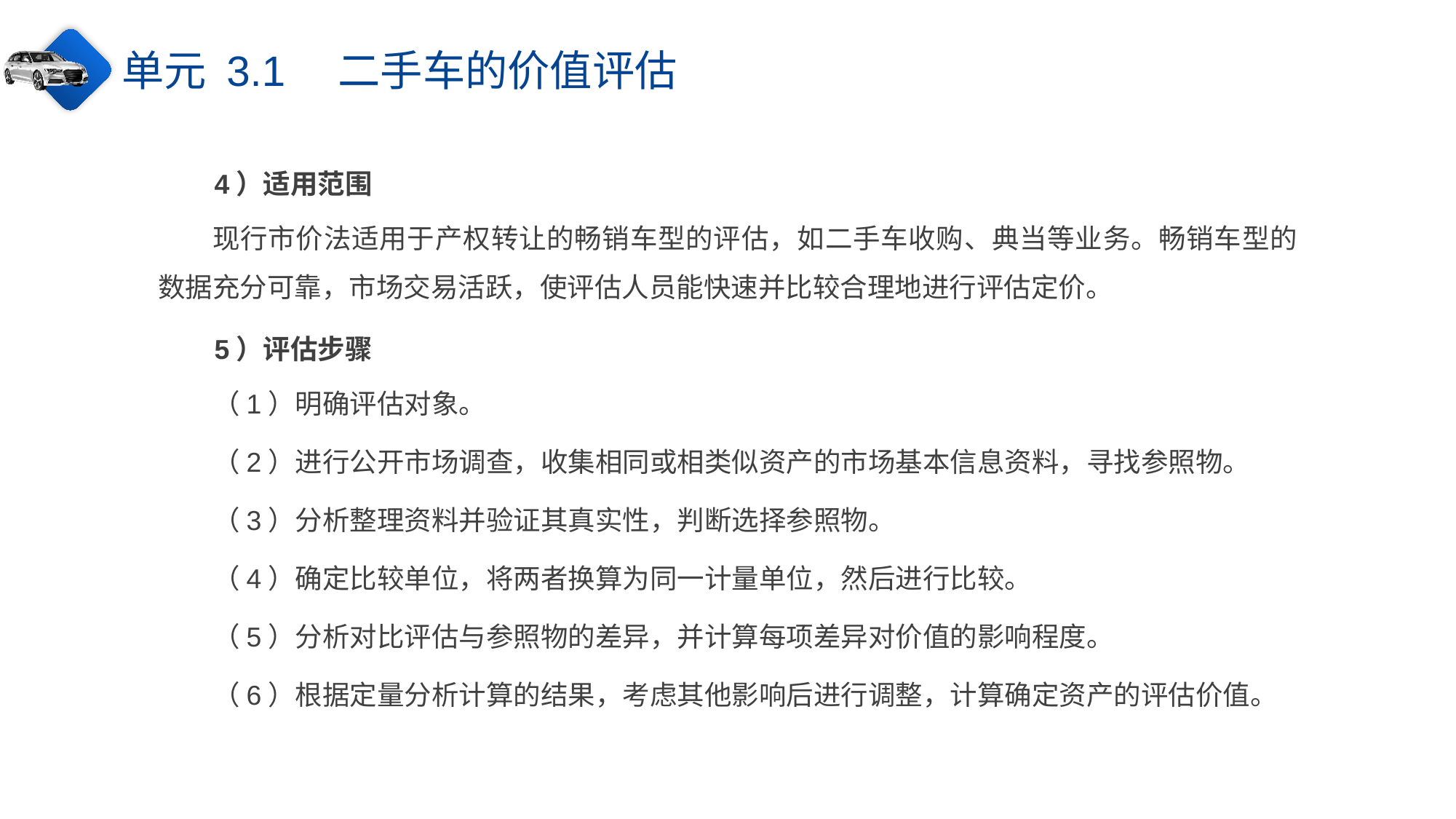

单元 3.1　二手车的价值评估
4）适用范围
现行市价法适用于产权转让的畅销车型的评估，如二手车收购、典当等业务。畅销车型的数据充分可靠，市场交易活跃，使评估人员能快速并比较合理地进行评估定价。
5）评估步骤
（1）明确评估对象。
（2）进行公开市场调查，收集相同或相类似资产的市场基本信息资料，寻找参照物。
（3）分析整理资料并验证其真实性，判断选择参照物。
（4）确定比较单位，将两者换算为同一计量单位，然后进行比较。
（5）分析对比评估与参照物的差异，并计算每项差异对价值的影响程度。
（6）根据定量分析计算的结果，考虑其他影响后进行调整，计算确定资产的评估价值。